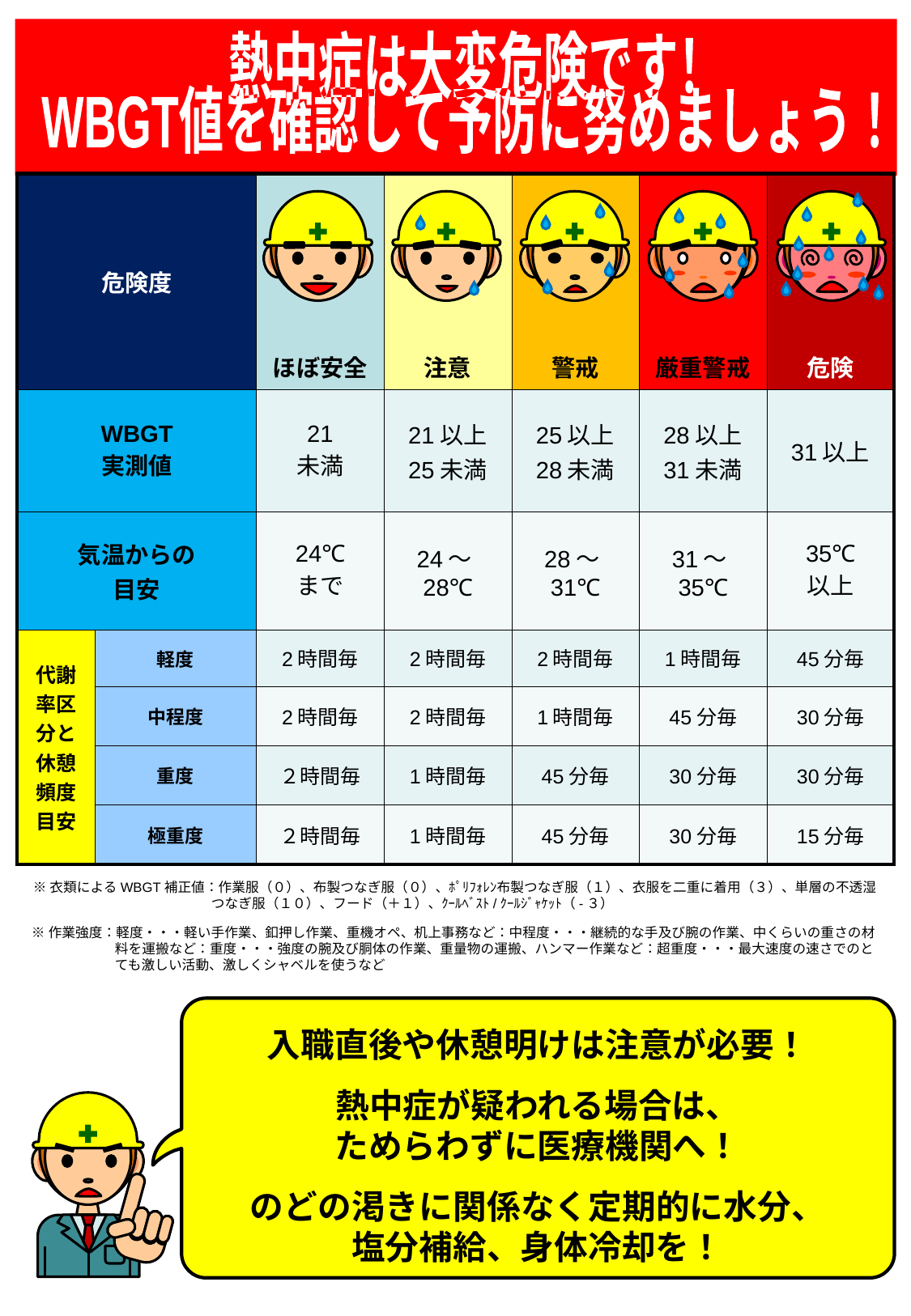

熱中症は大変危険です！
WBGT値を確認して予防に努めましょう！
| 危険度 |  | ほぼ安全 | 注意 | 警戒 | 厳重警戒 | 危険 |
| --- | --- | --- | --- | --- | --- | --- |
| WBGT 実測値 |  | 21 未満 | 21以上 25未満 | 25以上 28未満 | 28以上 31未満 | 31以上 |
| 気温からの 目安 |  | 24℃ まで | 24～28℃ | 28～31℃ | 31～35℃ | 35℃ 以上 |
| 代謝率区分と 休憩頻度目安 | 軽度 | 2時間毎 | 2時間毎 | 2時間毎 | 1時間毎 | 45分毎 |
|  | 中程度 | 2時間毎 | 2時間毎 | 1時間毎 | 45分毎 | 30分毎 |
|  | 重度 | ２時間毎 | 1時間毎 | 45分毎 | 30分毎 | 30分毎 |
|  | 極重度 | ２時間毎 | 1時間毎 | 45分毎 | 30分毎 | 15分毎 |

※衣類によるWBGT補正値：作業服（０）、布製つなぎ服（０）、ﾎﾟﾘﾌｫﾚﾝ布製つなぎ服（１）、衣服を二重に着用（３）、単層の不透湿つなぎ服（１０）、フード（＋１）、ｸｰﾙﾍﾞｽﾄ/ｸｰﾙｼﾞｬｹｯﾄ（-３）
※作業強度：軽度・・・軽い手作業、釦押し作業、重機オペ、机上事務など：中程度・・・継続的な手及び腕の作業、中くらいの重さの材料を運搬など：重度・・・強度の腕及び胴体の作業、重量物の運搬、ハンマー作業など：超重度・・・最大速度の速さでのとても激しい活動、激しくシャベルを使うなど

入職直後や休憩明けは注意が必要！
熱中症が疑われる場合は、
ためらわずに医療機関へ！
のどの渇きに関係なく定期的に水分、
塩分補給、身体冷却を！